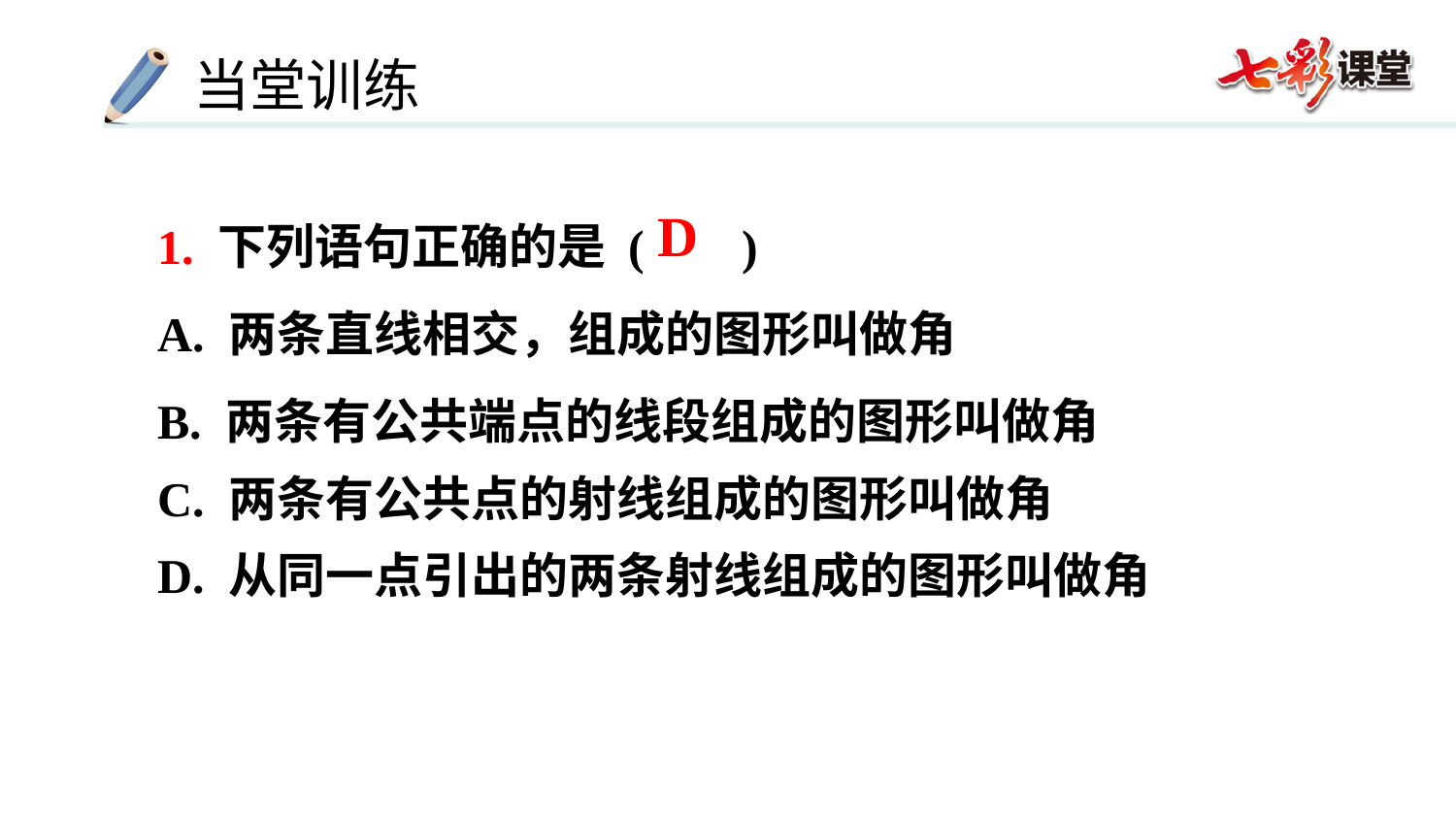

1. 下列语句正确的是 (        )
A. 两条直线相交，组成的图形叫做角
B. 两条有公共端点的线段组成的图形叫做角
C. 两条有公共点的射线组成的图形叫做角
D. 从同一点引出的两条射线组成的图形叫做角
D